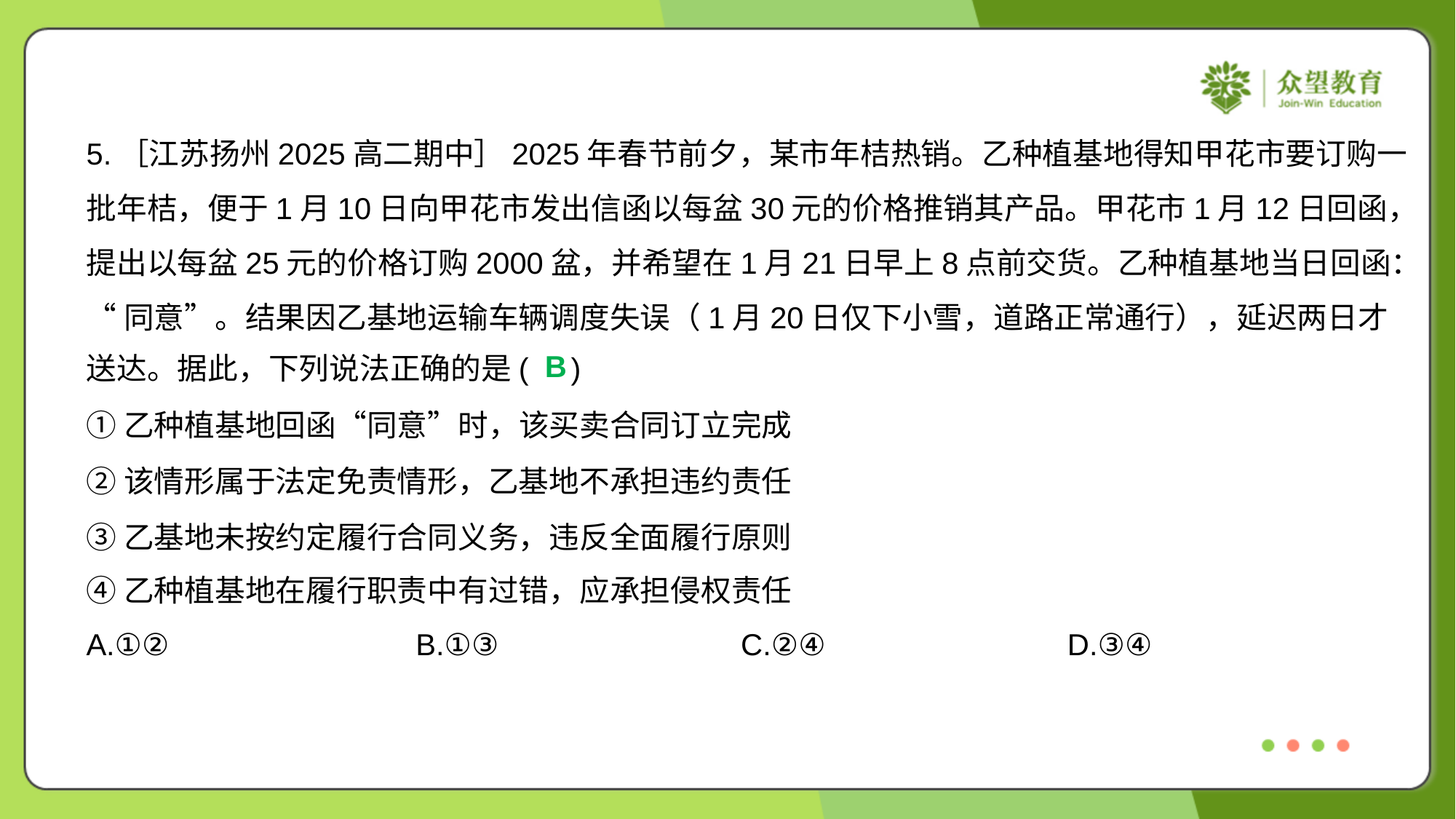

5.［江苏扬州2025高二期中］2025年春节前夕，某市年桔热销。乙种植基地得知甲花市要订购一
批年桔，便于1月10日向甲花市发出信函以每盆30元的价格推销其产品。甲花市1月12日回函，
提出以每盆25元的价格订购2000盆，并希望在1月21日早上8点前交货。乙种植基地当日回函：
“同意”。结果因乙基地运输车辆调度失误（1月20日仅下小雪，道路正常通行），延迟两日才
送达。据此，下列说法正确的是(     )
B
①乙种植基地回函“同意”时，该买卖合同订立完成
②该情形属于法定免责情形，乙基地不承担违约责任
③乙基地未按约定履行合同义务，违反全面履行原则
④乙种植基地在履行职责中有过错，应承担侵权责任
A.①②	B.①③	C.②④	D.③④